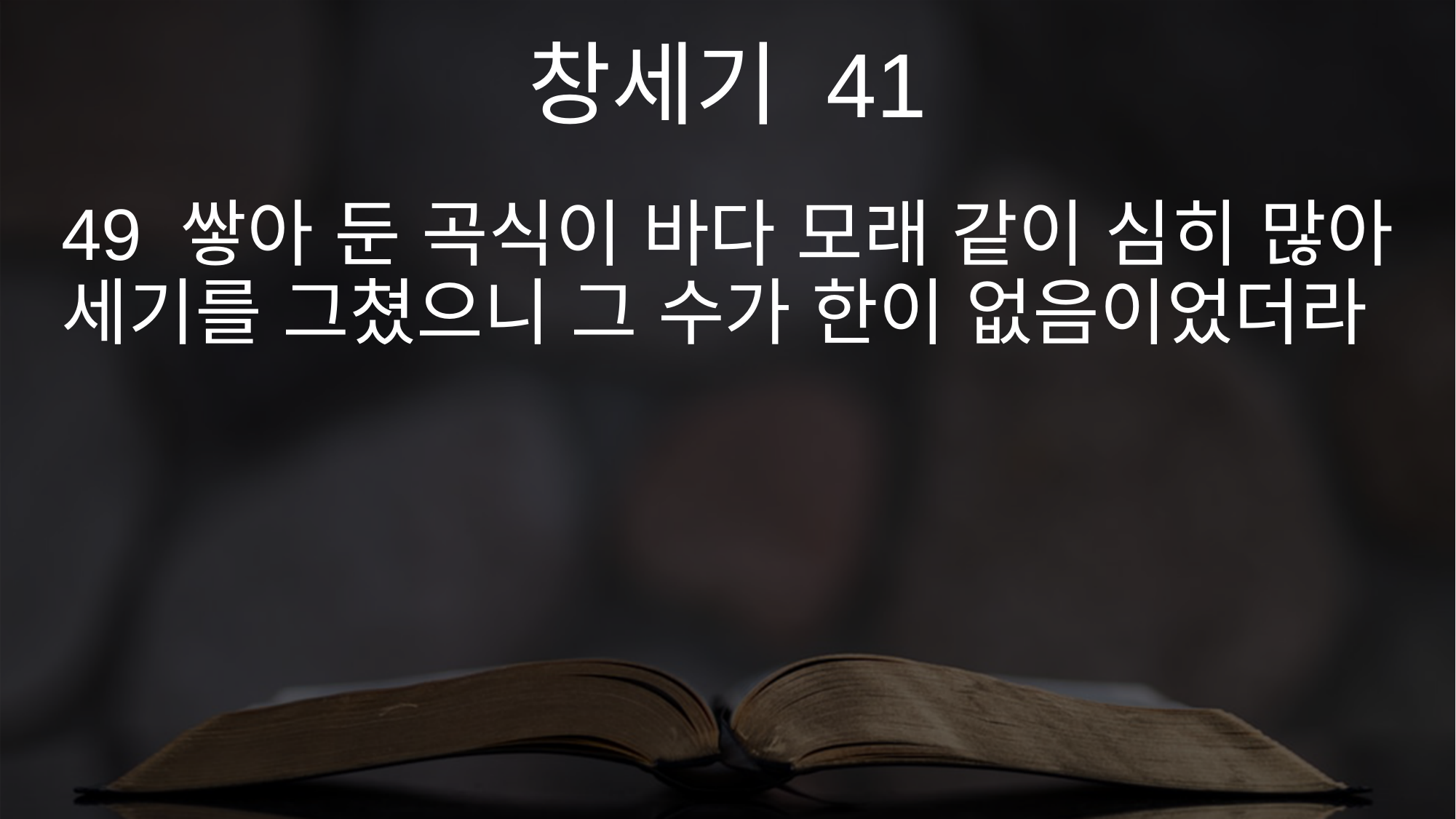

창세기 41
49 쌓아 둔 곡식이 바다 모래 같이 심히 많아 세기를 그쳤으니 그 수가 한이 없음이었더라